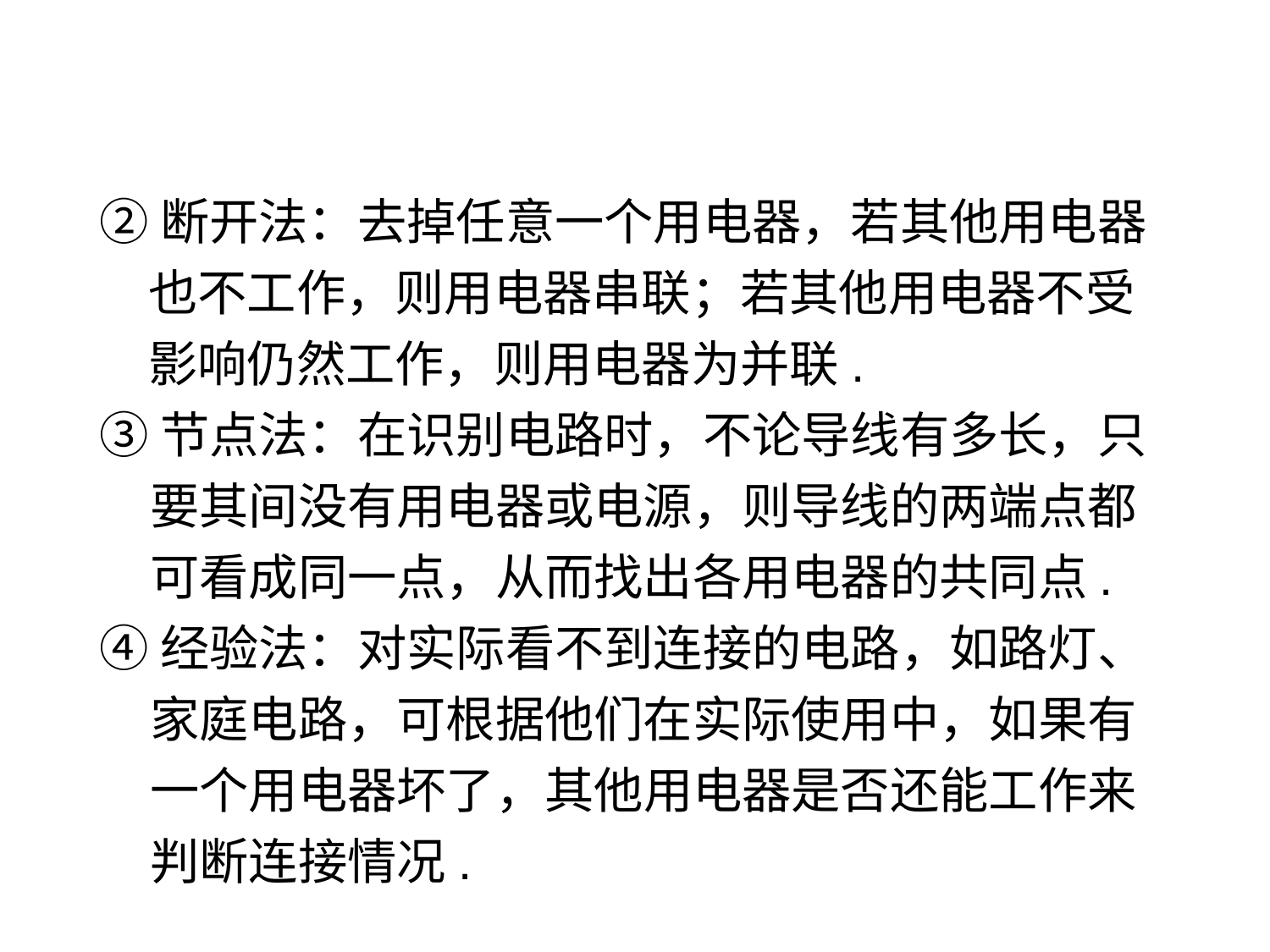

②断开法：去掉任意一个用电器，若其他用电器也不工作，则用电器串联；若其他用电器不受影响仍然工作，则用电器为并联.
③节点法：在识别电路时，不论导线有多长，只要其间没有用电器或电源，则导线的两端点都可看成同一点，从而找出各用电器的共同点.
④经验法：对实际看不到连接的电路，如路灯、家庭电路，可根据他们在实际使用中，如果有一个用电器坏了，其他用电器是否还能工作来判断连接情况.